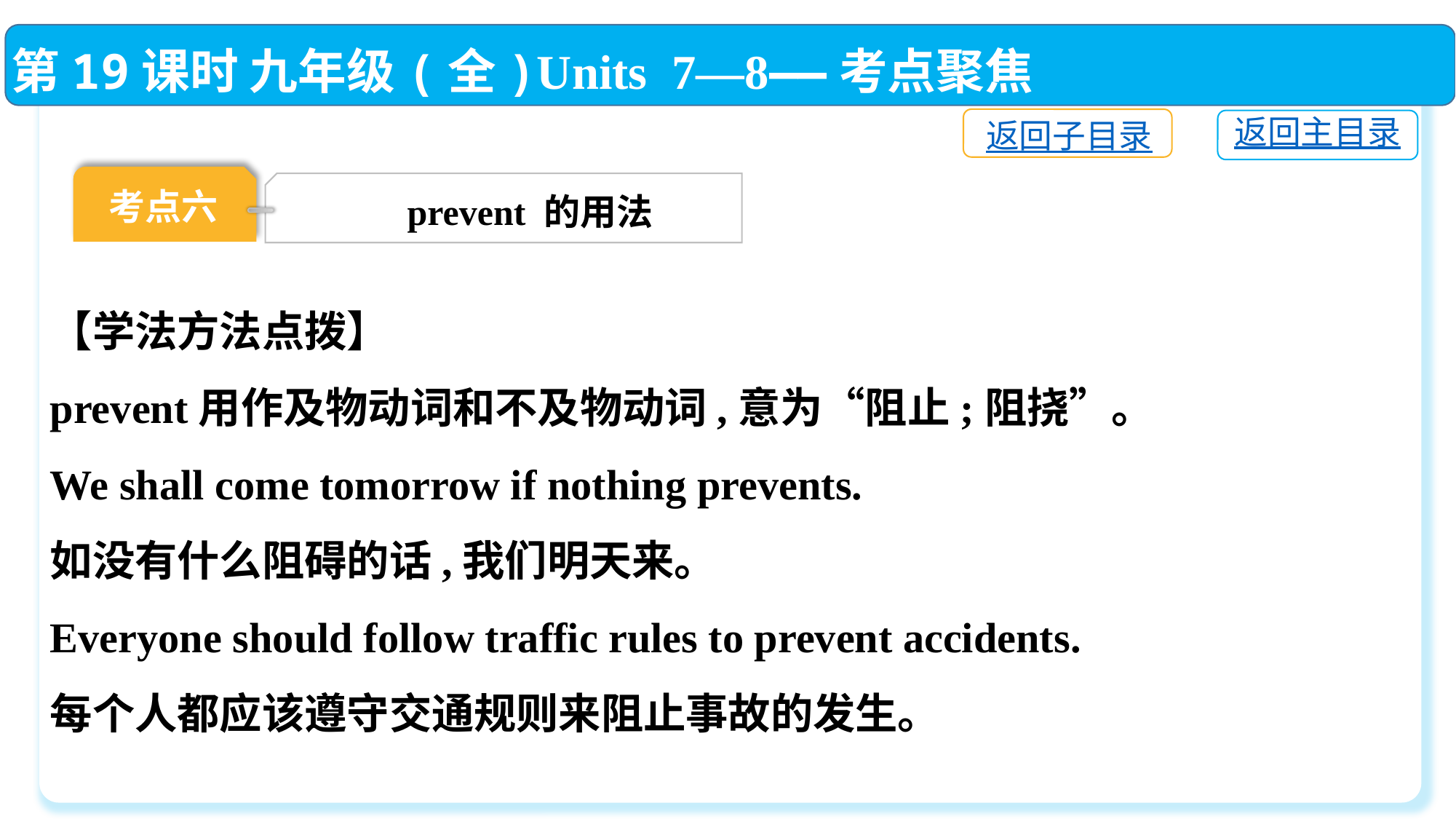

第19课时 九年级(全)Units  7—8——考点聚焦

返回子目录
返回主目录
考点六
prevent 的用法

【学法方法点拨】
prevent用作及物动词和不及物动词,意为“阻止;阻挠”。
We shall come tomorrow if nothing prevents.
如没有什么阻碍的话,我们明天来。
Everyone should follow traffic rules to prevent accidents.
每个人都应该遵守交通规则来阻止事故的发生。